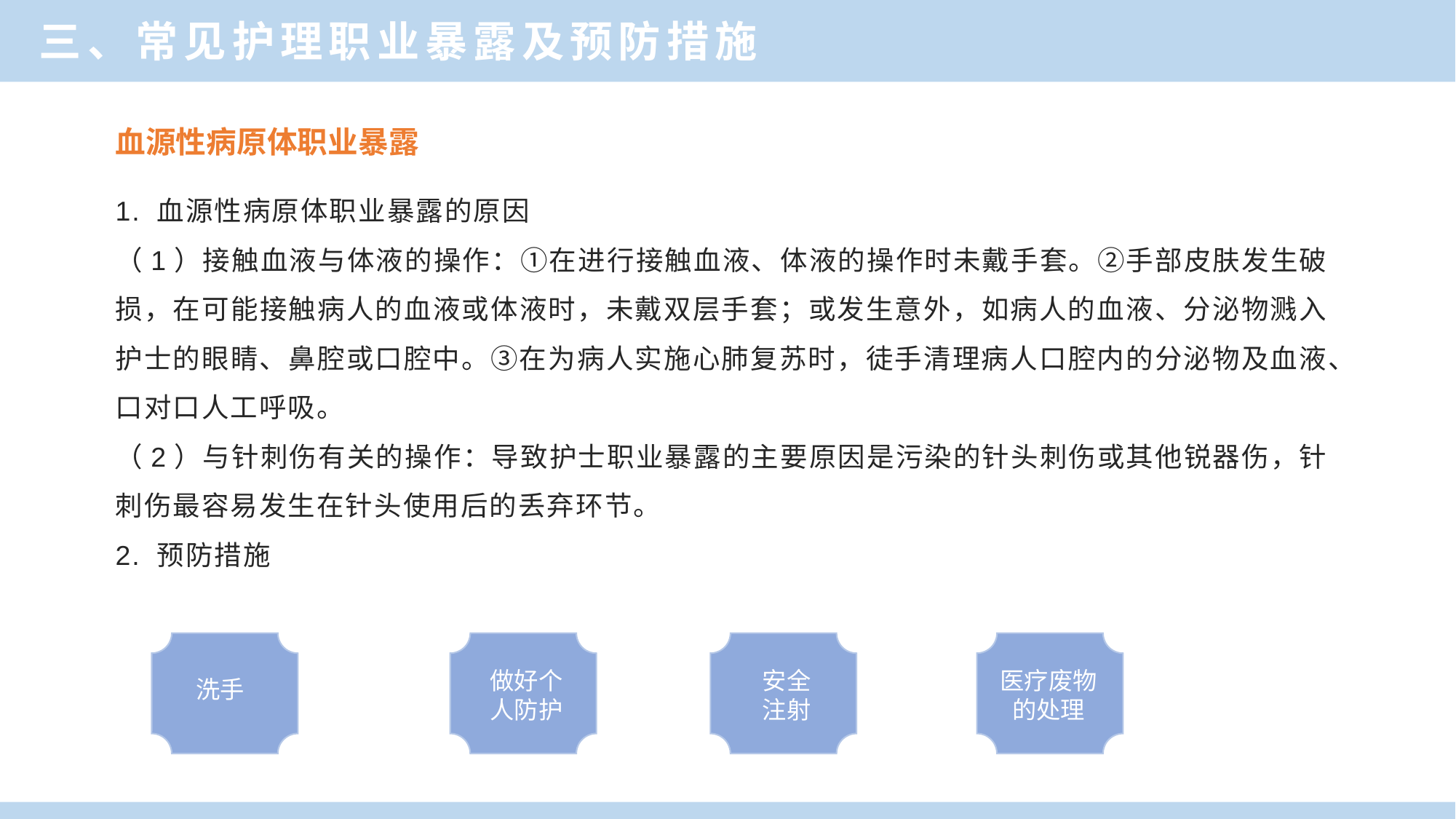

三、常见护理职业暴露及预防措施
血源性病原体职业暴露
1. 血源性病原体职业暴露的原因
（1）接触血液与体液的操作：①在进行接触血液、体液的操作时未戴手套。②手部皮肤发生破损，在可能接触病人的血液或体液时，未戴双层手套；或发生意外，如病人的血液、分泌物溅入护士的眼睛、鼻腔或口腔中。③在为病人实施心肺复苏时，徒手清理病人口腔内的分泌物及血液、口对口人工呼吸。
（2）与针刺伤有关的操作：导致护士职业暴露的主要原因是污染的针头刺伤或其他锐器伤，针刺伤最容易发生在针头使用后的丢弃环节。
2. 预防措施

做好个人防护
安全注射
医疗废物的处理
洗手